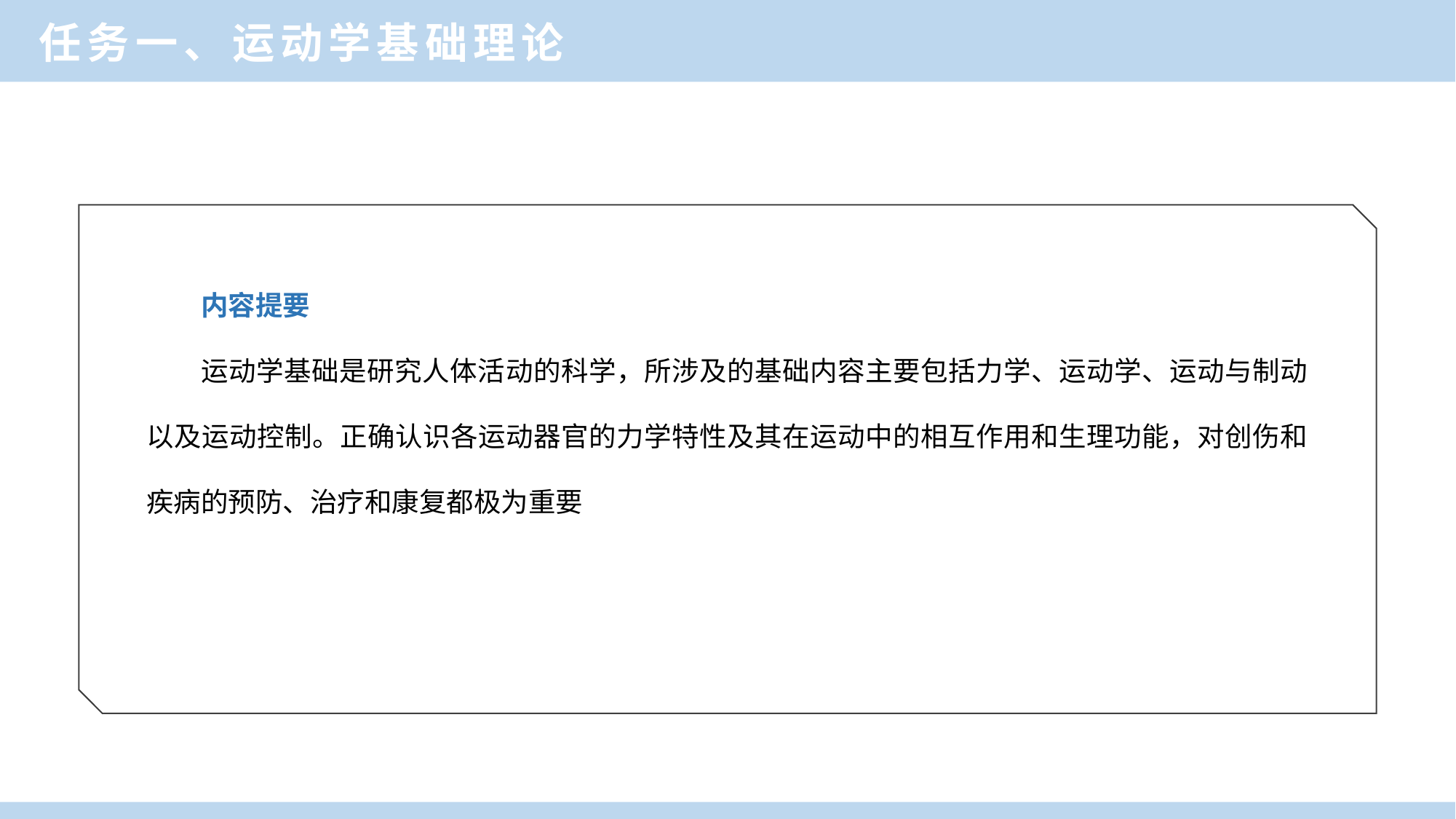

任务一、运动学基础理论

内容提要
运动学基础是研究人体活动的科学，所涉及的基础内容主要包括力学、运动学、运动与制动以及运动控制。正确认识各运动器官的力学特性及其在运动中的相互作用和生理功能，对创伤和疾病的预防、治疗和康复都极为重要